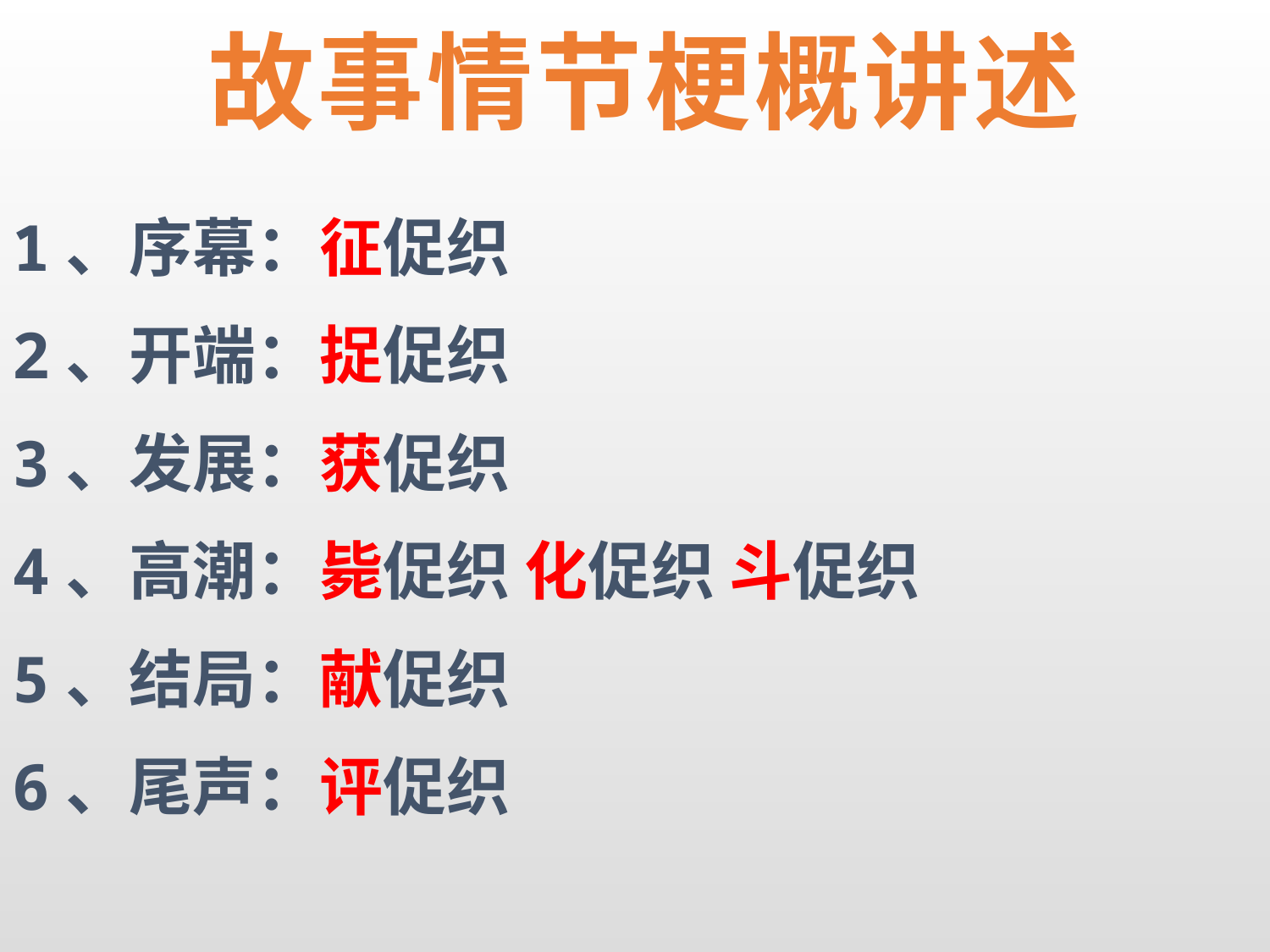

# 故事情节梗概讲述

1、序幕：征促织
2、开端：捉促织
3、发展：获促织
4、高潮：毙促织 化促织 斗促织
5、结局：献促织
6、尾声：评促织